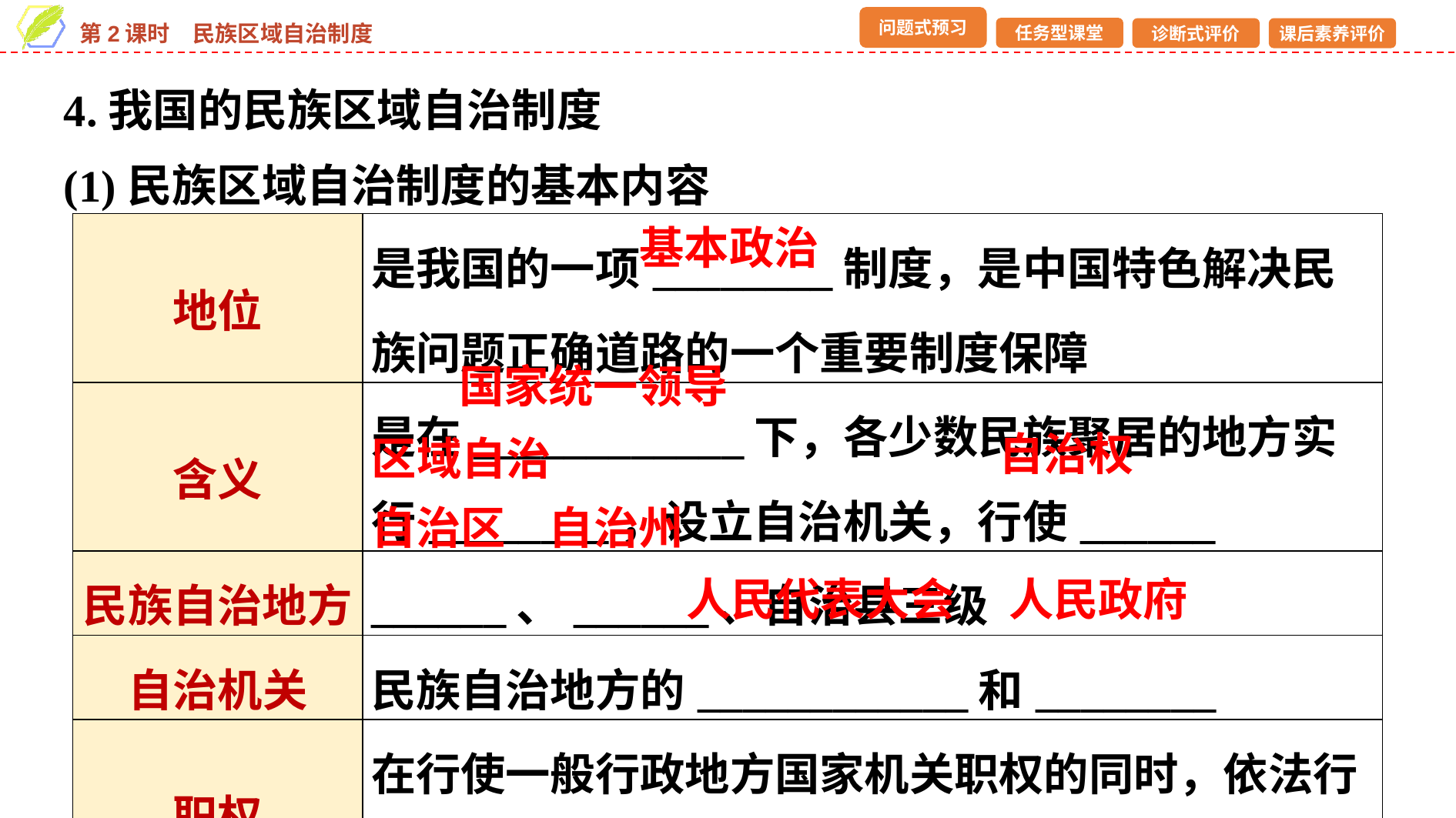

4.我国的民族区域自治制度
(1)民族区域自治制度的基本内容
| 地位 | 是我国的一项\_\_\_\_\_\_\_\_制度，是中国特色解决民族问题正确道路的一个重要制度保障 |
| --- | --- |
| 含义 | 是在\_\_\_\_\_\_\_\_\_\_\_\_下，各少数民族聚居的地方实行\_\_\_\_\_\_\_\_，设立自治机关，行使\_\_\_\_\_\_ |
| 民族自治地方 | \_\_\_\_\_\_、\_\_\_\_\_\_、自治县三级 |
| 自治机关 | 民族自治地方的\_\_\_\_\_\_\_\_\_\_\_\_和\_\_\_\_\_\_\_\_ |
| 职权 | 在行使一般行政地方国家机关职权的同时，依法行使自治权 |
基本政治
国家统一领导
自治权
区域自治
自治区
自治州
人民代表大会
人民政府